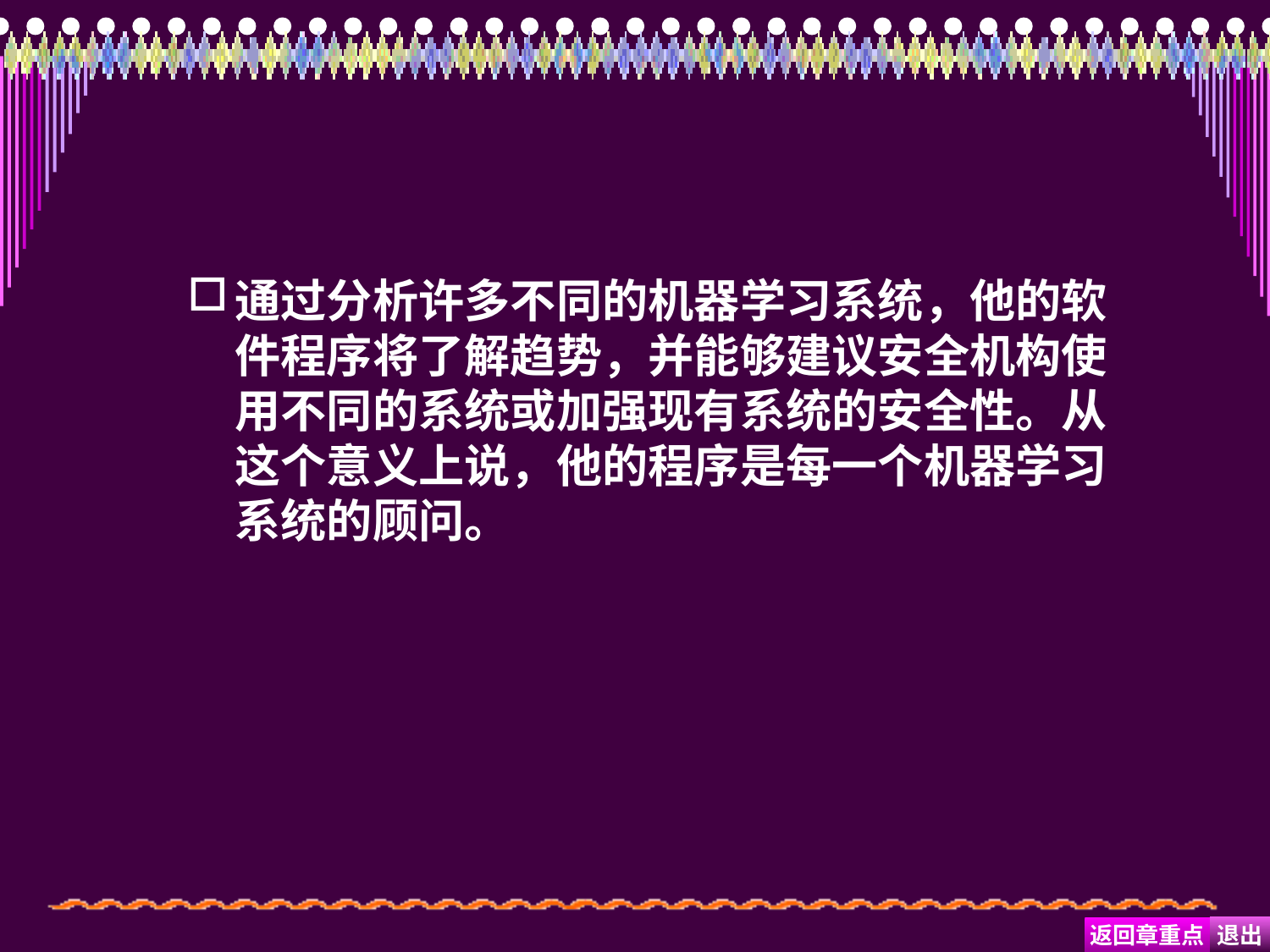

#
通过分析许多不同的机器学习系统，他的软件程序将了解趋势，并能够建议安全机构使用不同的系统或加强现有系统的安全性。从这个意义上说，他的程序是每一个机器学习系统的顾问。